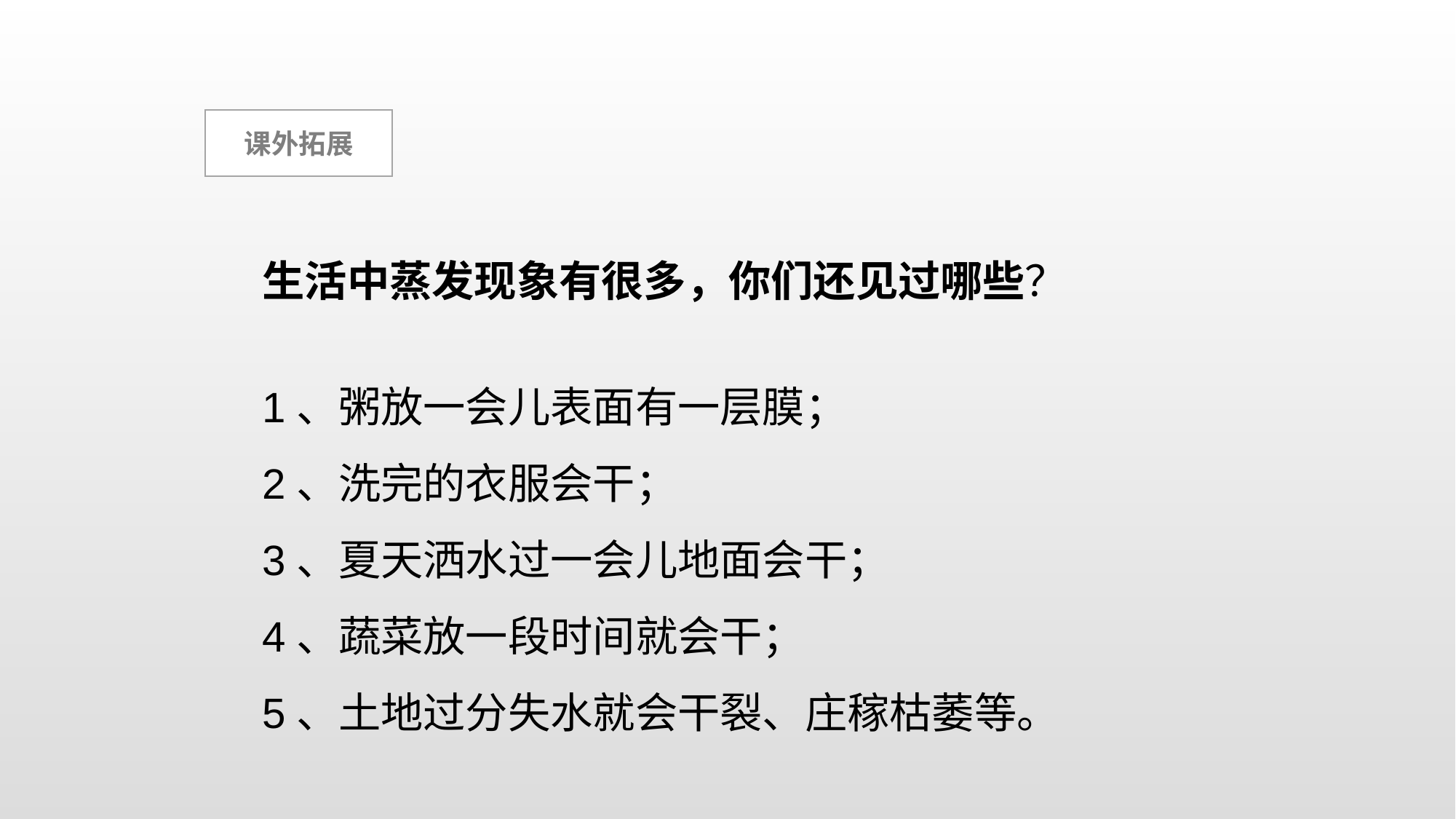

课外拓展
生活中蒸发现象有很多，你们还见过哪些？
1、粥放一会儿表面有一层膜；
2、洗完的衣服会干；
3、夏天洒水过一会儿地面会干；
4、蔬菜放一段时间就会干；
5、土地过分失水就会干裂、庄稼枯萎等。